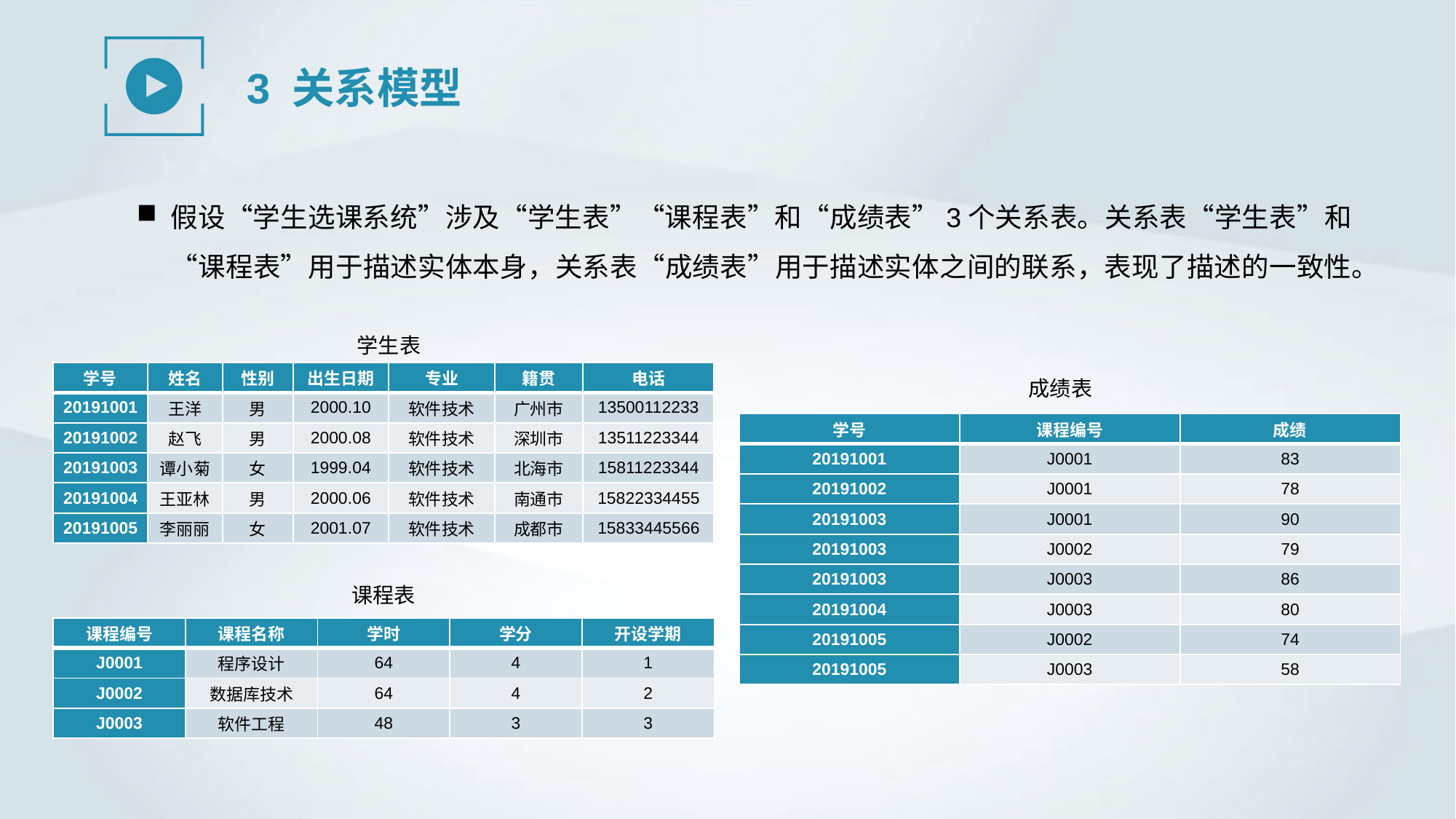

3 关系模型
假设“学生选课系统”涉及“学生表”“课程表”和“成绩表”3个关系表。关系表“学生表”和“课程表”用于描述实体本身，关系表“成绩表”用于描述实体之间的联系，表现了描述的一致性。
 学生表
| 学号 | 姓名 | 性别 | 出生日期 | 专业 | 籍贯 | 电话 |
| --- | --- | --- | --- | --- | --- | --- |
| 20191001 | 王洋 | 男 | 2000.10 | 软件技术 | 广州市 | 13500112233 |
| 20191002 | 赵飞 | 男 | 2000.08 | 软件技术 | 深圳市 | 13511223344 |
| 20191003 | 谭小菊 | 女 | 1999.04 | 软件技术 | 北海市 | 15811223344 |
| 20191004 | 王亚林 | 男 | 2000.06 | 软件技术 | 南通市 | 15822334455 |
| 20191005 | 李丽丽 | 女 | 2001.07 | 软件技术 | 成都市 | 15833445566 |
成绩表
| 学号 | 课程编号 | 成绩 |
| --- | --- | --- |
| 20191001 | J0001 | 83 |
| 20191002 | J0001 | 78 |
| 20191003 | J0001 | 90 |
| 20191003 | J0002 | 79 |
| 20191003 | J0003 | 86 |
| 20191004 | J0003 | 80 |
| 20191005 | J0002 | 74 |
| 20191005 | J0003 | 58 |
课程表
| 课程编号 | 课程名称 | 学时 | 学分 | 开设学期 |
| --- | --- | --- | --- | --- |
| J0001 | 程序设计 | 64 | 4 | 1 |
| J0002 | 数据库技术 | 64 | 4 | 2 |
| J0003 | 软件工程 | 48 | 3 | 3 |